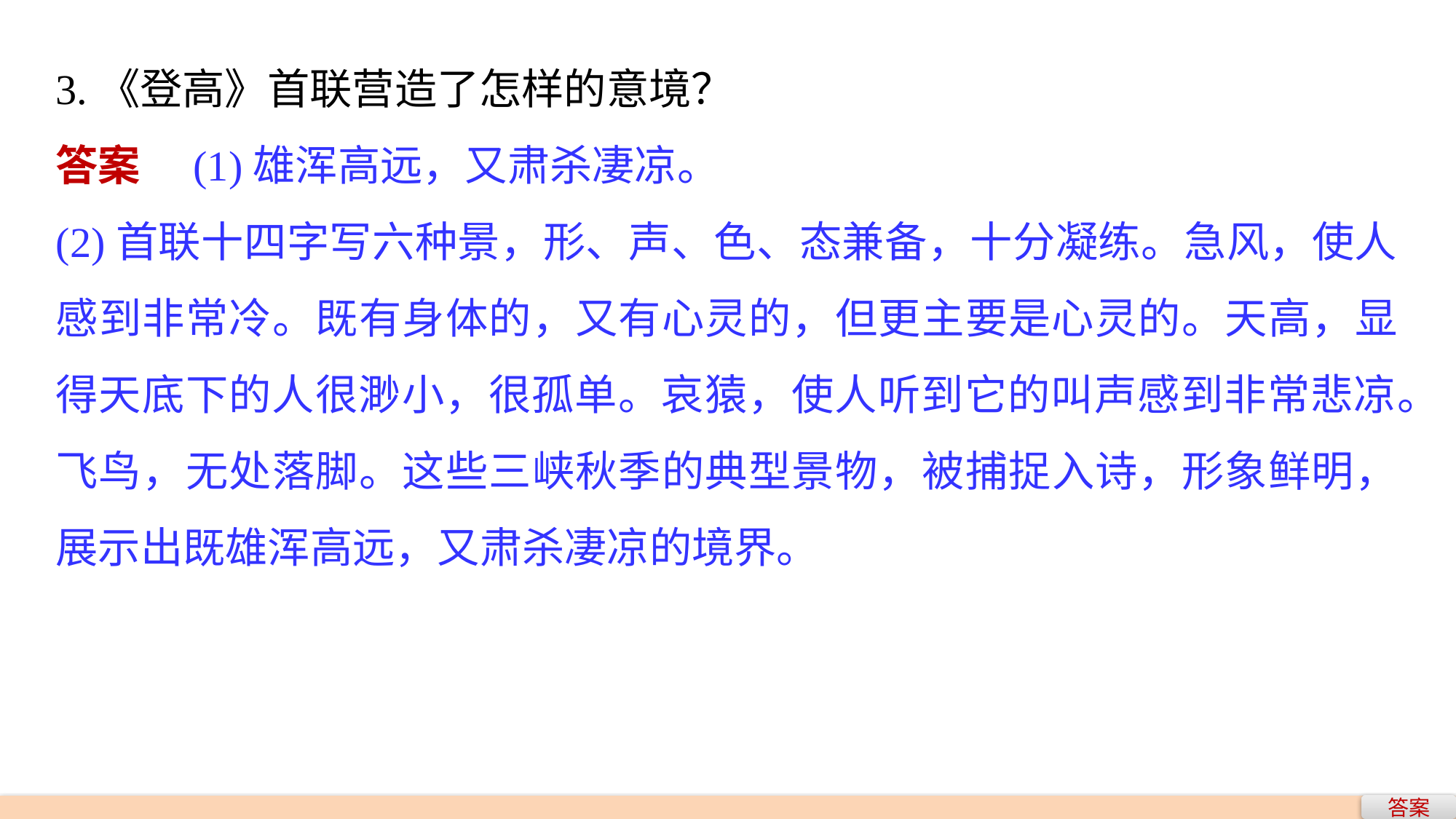

3.《登高》首联营造了怎样的意境？
答案　(1)雄浑高远，又肃杀凄凉。
(2)首联十四字写六种景，形、声、色、态兼备，十分凝练。急风，使人感到非常冷。既有身体的，又有心灵的，但更主要是心灵的。天高，显得天底下的人很渺小，很孤单。哀猿，使人听到它的叫声感到非常悲凉。飞鸟，无处落脚。这些三峡秋季的典型景物，被捕捉入诗，形象鲜明，展示出既雄浑高远，又肃杀凄凉的境界。
答案